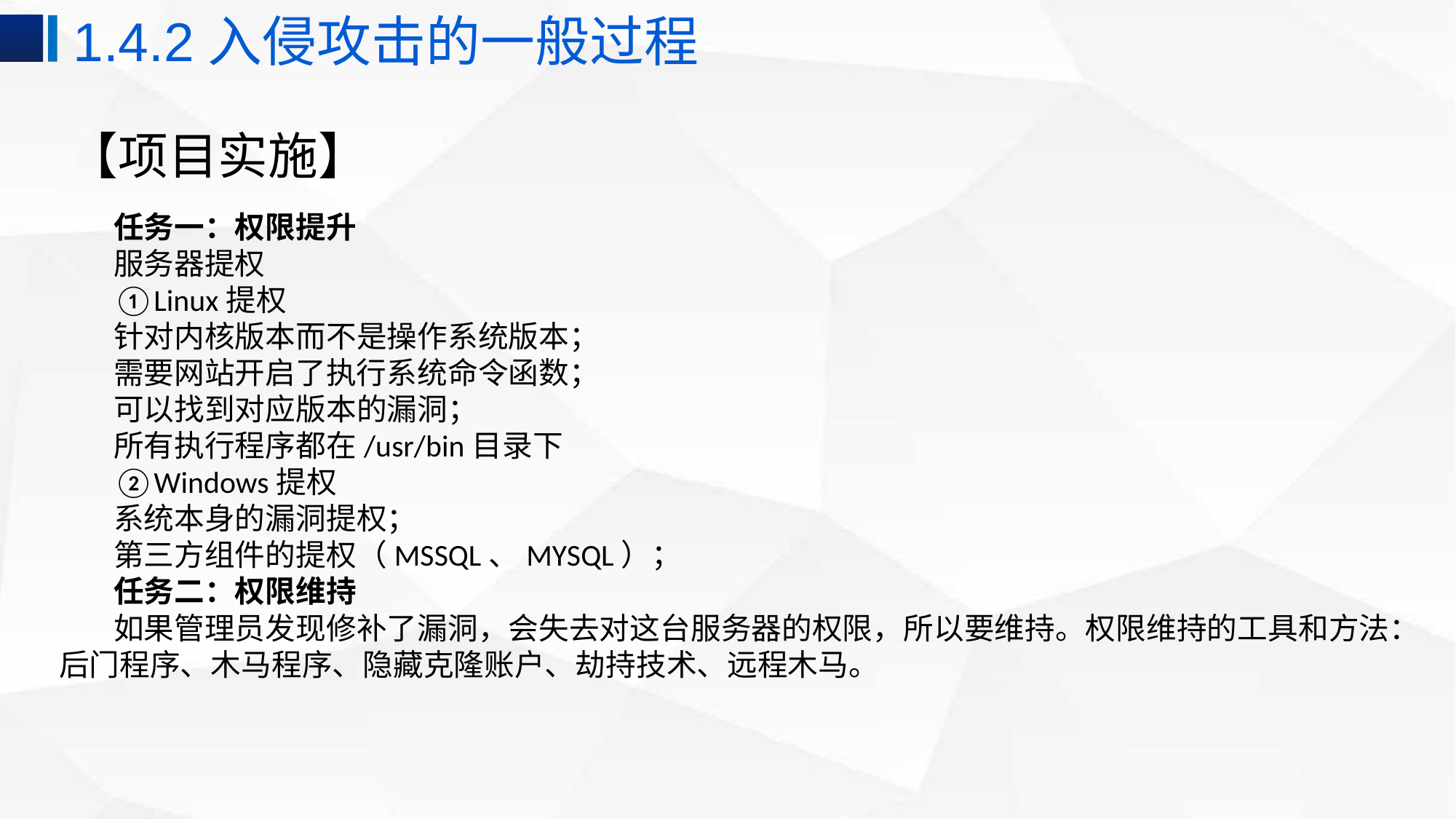

1.4.2入侵攻击的一般过程

# 【项目实施】
任务一：权限提升
服务器提权
①Linux提权
针对内核版本而不是操作系统版本；
需要网站开启了执行系统命令函数；
可以找到对应版本的漏洞；
所有执行程序都在/usr/bin目录下
②Windows提权
系统本身的漏洞提权；
第三方组件的提权（MSSQL、MYSQL）；
任务二：权限维持
如果管理员发现修补了漏洞，会失去对这台服务器的权限，所以要维持。权限维持的工具和方法：后门程序、木马程序、隐藏克隆账户、劫持技术、远程木马。